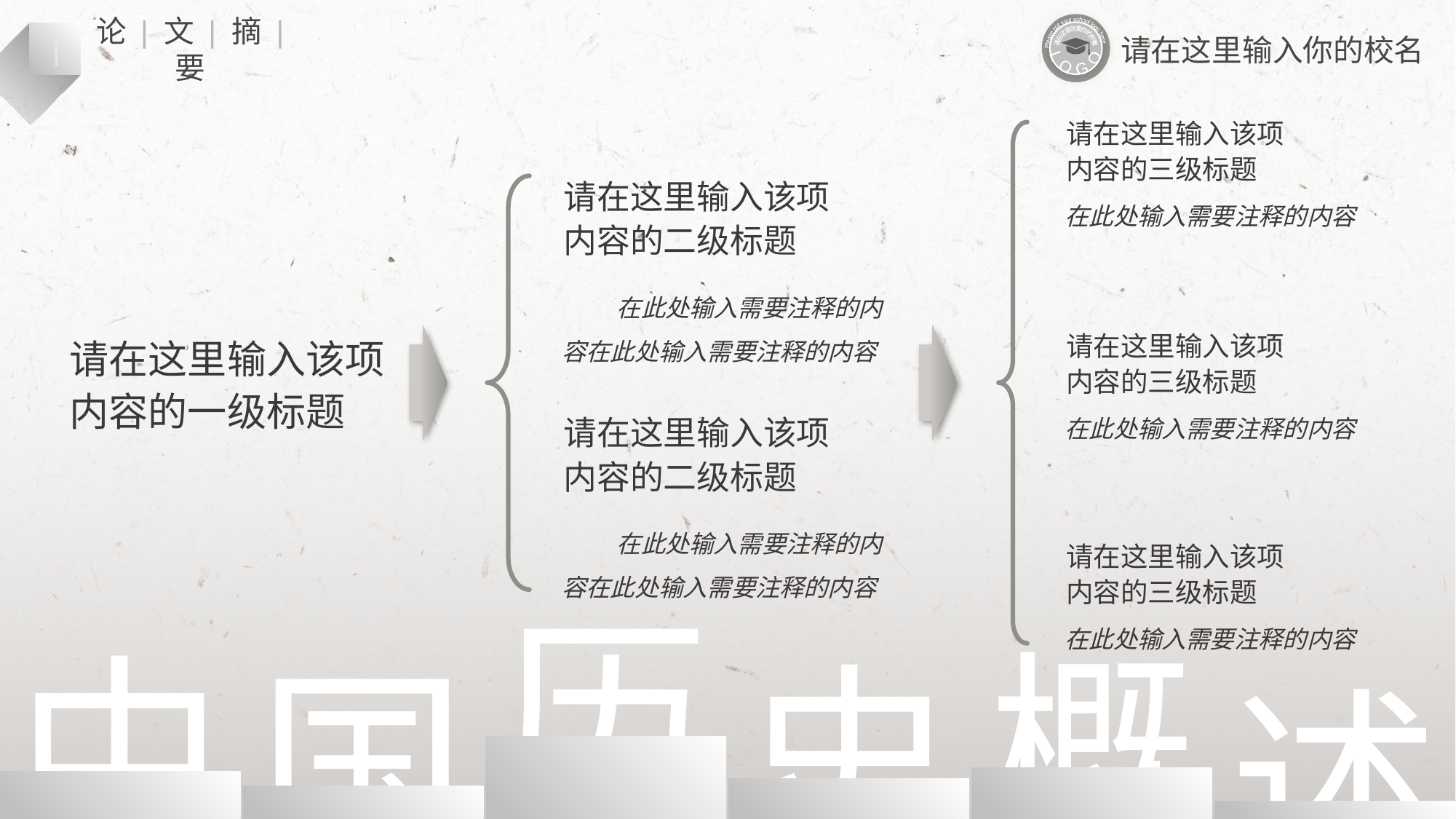

Please put your school logo here

L O G O
请在这里放置你的校徽

一

论 | 文 | 摘 | 要
请在这里输入你的校名
请在这里输入该项
内容的三级标题

请在这里输入该项
内容的二级标题

在此处输入需要注释的内容
         在此处输入需要注释的内容在此处输入需要注释的内容
请在这里输入该项
内容的三级标题
请在这里输入该项
内容的一级标题

在此处输入需要注释的内容
请在这里输入该项
内容的二级标题
         在此处输入需要注释的内容在此处输入需要注释的内容
请在这里输入该项
内容的三级标题
在此处输入需要注释的内容